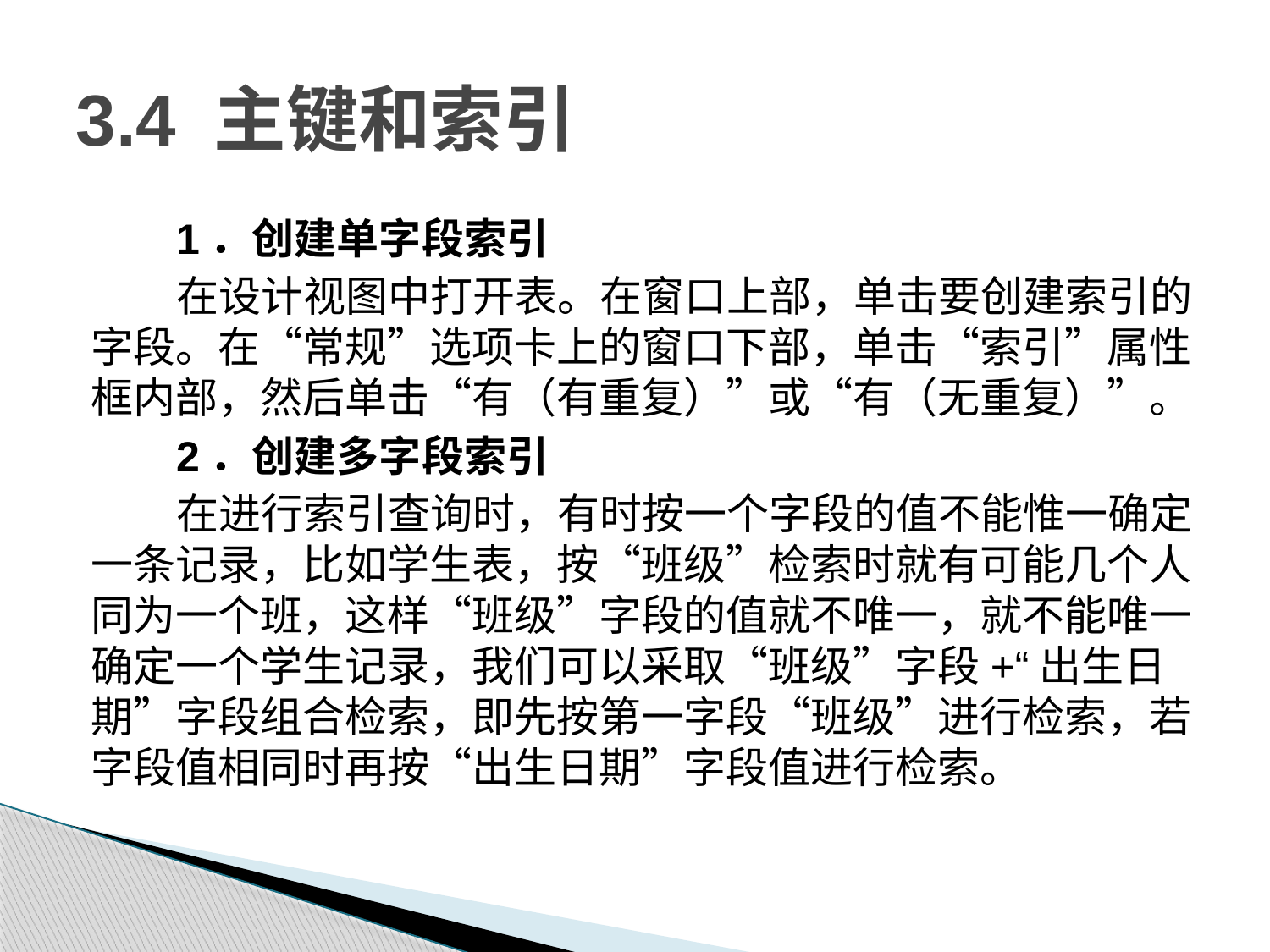

# 3.4 主键和索引
1．创建单字段索引
在设计视图中打开表。在窗口上部，单击要创建索引的字段。在“常规”选项卡上的窗口下部，单击“索引”属性框内部，然后单击“有（有重复）”或“有（无重复）”。
2．创建多字段索引
在进行索引查询时，有时按一个字段的值不能惟一确定一条记录，比如学生表，按“班级”检索时就有可能几个人同为一个班，这样“班级”字段的值就不唯一，就不能唯一确定一个学生记录，我们可以采取“班级”字段+“出生日期”字段组合检索，即先按第一字段“班级”进行检索，若字段值相同时再按“出生日期”字段值进行检索。